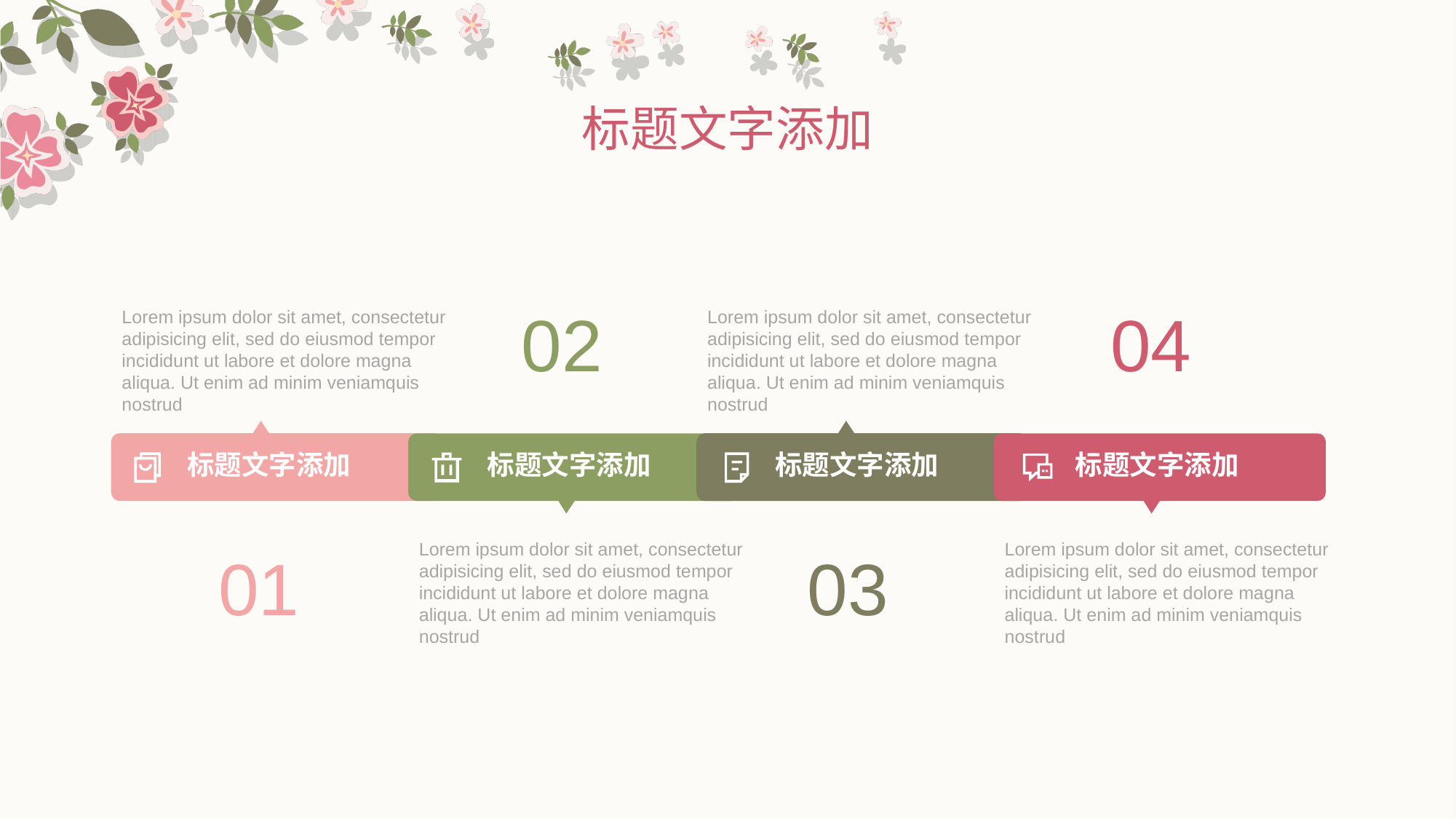

标题文字添加
02
04
Lorem ipsum dolor sit amet, consectetur adipisicing elit, sed do eiusmod tempor incididunt ut labore et dolore magna aliqua. Ut enim ad minim veniamquis nostrud
Lorem ipsum dolor sit amet, consectetur adipisicing elit, sed do eiusmod tempor incididunt ut labore et dolore magna aliqua. Ut enim ad minim veniamquis nostrud

标题文字添加
标题文字添加
标题文字添加
标题文字添加

Lorem ipsum dolor sit amet, consectetur adipisicing elit, sed do eiusmod tempor incididunt ut labore et dolore magna aliqua. Ut enim ad minim veniamquis nostrud
Lorem ipsum dolor sit amet, consectetur adipisicing elit, sed do eiusmod tempor incididunt ut labore et dolore magna aliqua. Ut enim ad minim veniamquis nostrud
01
03